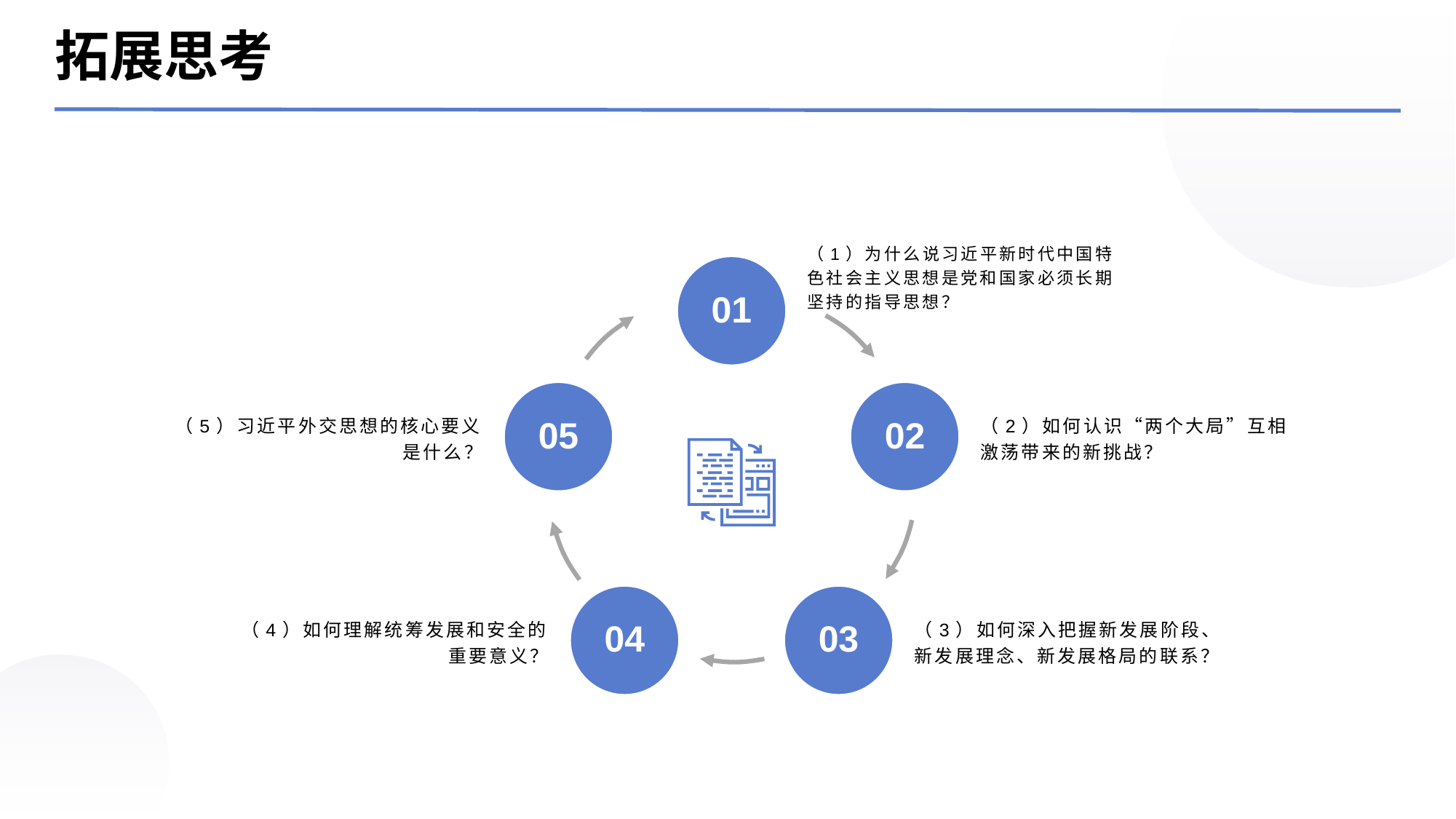

拓展思考
（1）为什么说习近平新时代中国特色社会主义思想是党和国家必须长期坚持的指导思想？
01

05
02
（5）习近平外交思想的核心要义是什么？
（2）如何认识“两个大局”互相激荡带来的新挑战？

04
03
（4）如何理解统筹发展和安全的重要意义？
（3）如何深入把握新发展阶段、新发展理念、新发展格局的联系？